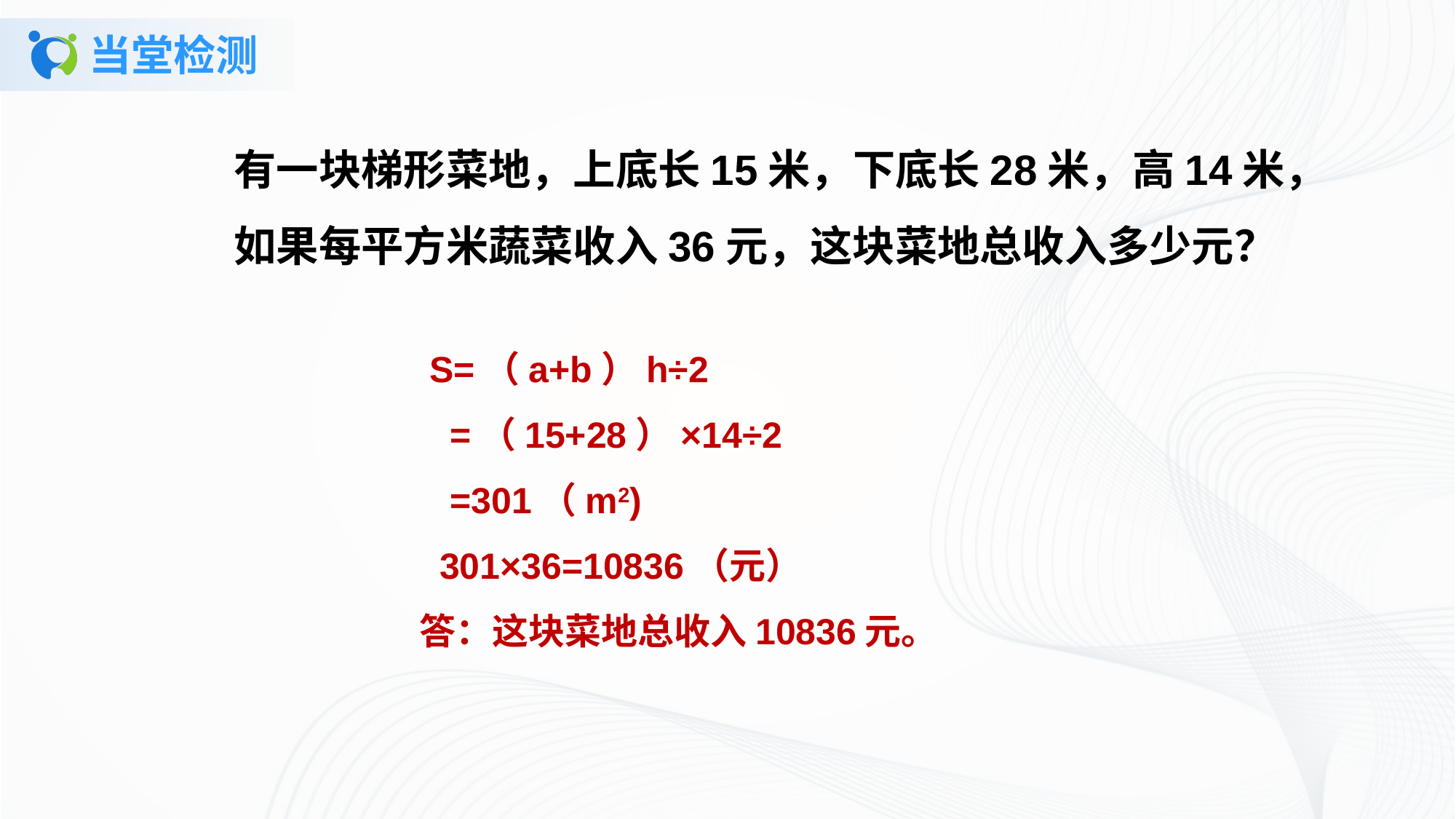

# 当堂检测
有一块梯形菜地，上底长15米，下底长28米，高14米，如果每平方米蔬菜收入36元，这块菜地总收入多少元？
 S=（a+b）h÷2
   =（15+28）×14÷2
   =301（m2)
  301×36=10836（元）
答：这块菜地总收入10836元。